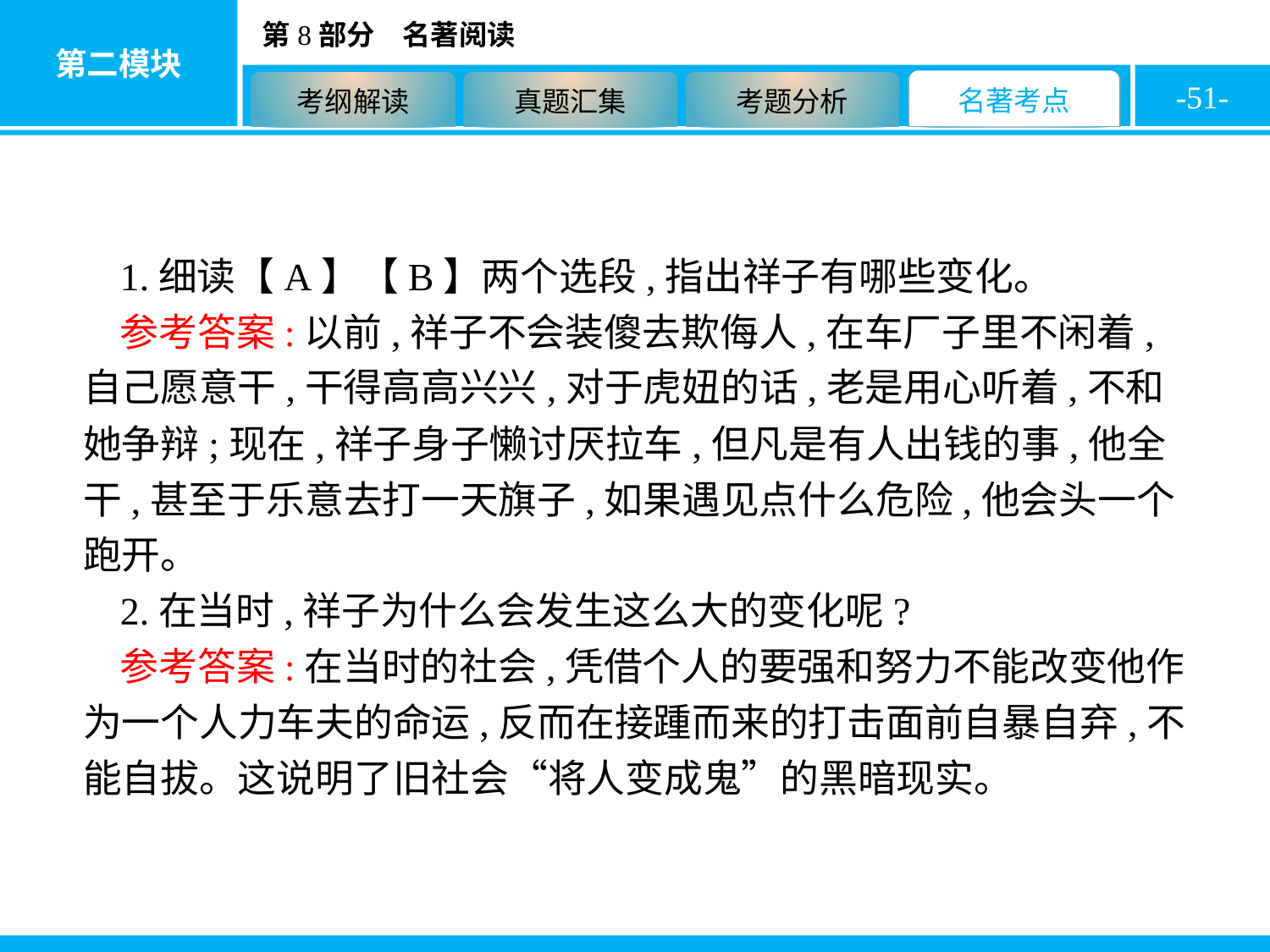

-51-
1.细读【A】【B】两个选段,指出祥子有哪些变化。
参考答案:以前,祥子不会装傻去欺侮人,在车厂子里不闲着,自己愿意干,干得高高兴兴,对于虎妞的话,老是用心听着,不和她争辩;现在,祥子身子懒讨厌拉车,但凡是有人出钱的事,他全干,甚至于乐意去打一天旗子,如果遇见点什么危险,他会头一个跑开。
2.在当时,祥子为什么会发生这么大的变化呢?
参考答案:在当时的社会,凭借个人的要强和努力不能改变他作为一个人力车夫的命运,反而在接踵而来的打击面前自暴自弃,不能自拔。这说明了旧社会“将人变成鬼”的黑暗现实。